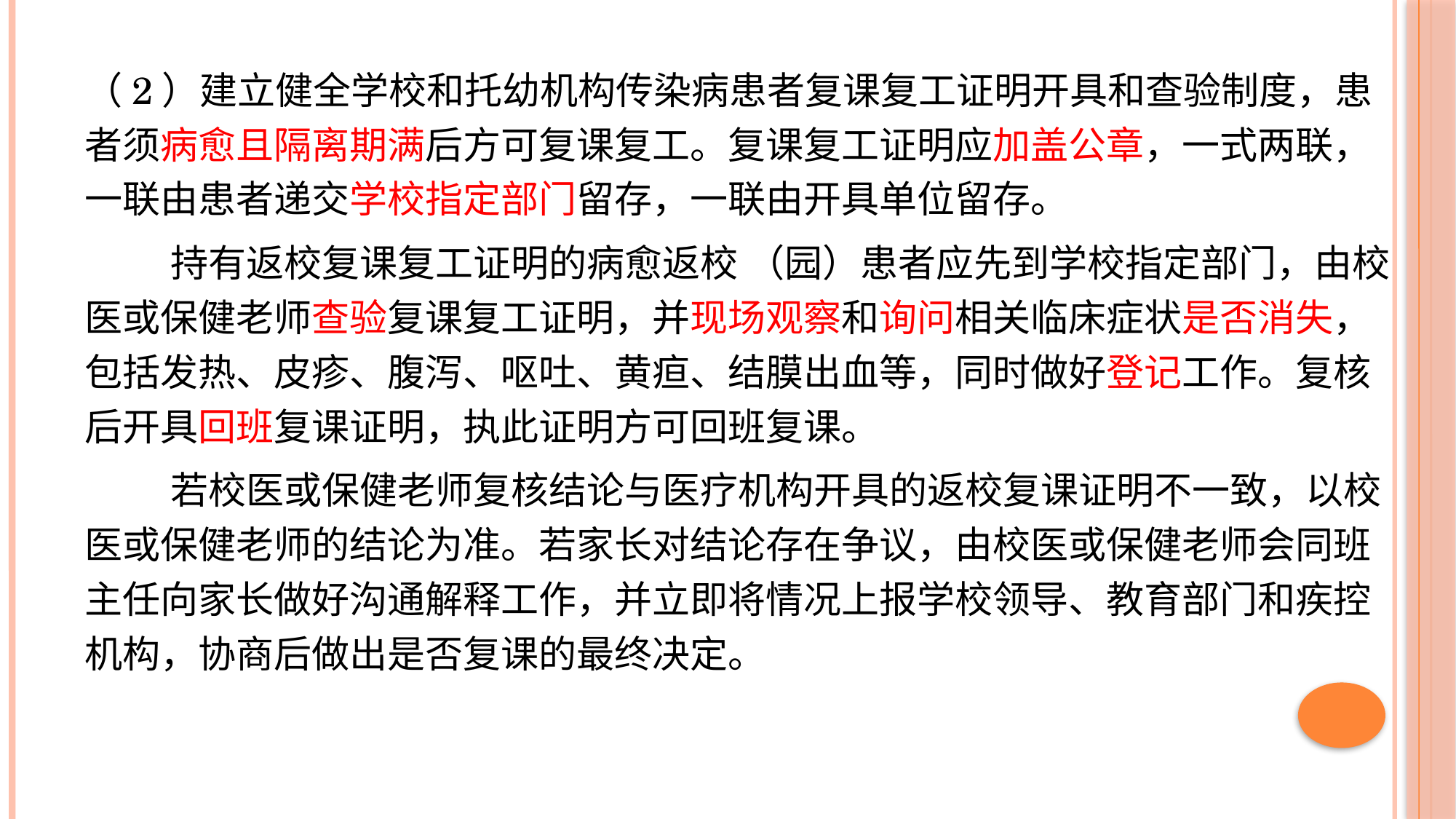

（2）建立健全学校和托幼机构传染病患者复课复工证明开具和查验制度，患者须病愈且隔离期满后方可复课复工。复课复工证明应加盖公章，一式两联，一联由患者递交学校指定部门留存，一联由开具单位留存。
         持有返校复课复工证明的病愈返校 （园）患者应先到学校指定部门，由校医或保健老师查验复课复工证明，并现场观察和询问相关临床症状是否消失，包括发热、皮疹、腹泻、呕吐、黄疸、结膜出血等，同时做好登记工作。复核后开具回班复课证明，执此证明方可回班复课。
         若校医或保健老师复核结论与医疗机构开具的返校复课证明不一致，以校医或保健老师的结论为准。若家长对结论存在争议，由校医或保健老师会同班主任向家长做好沟通解释工作，并立即将情况上报学校领导、教育部门和疾控机构，协商后做出是否复课的最终决定。